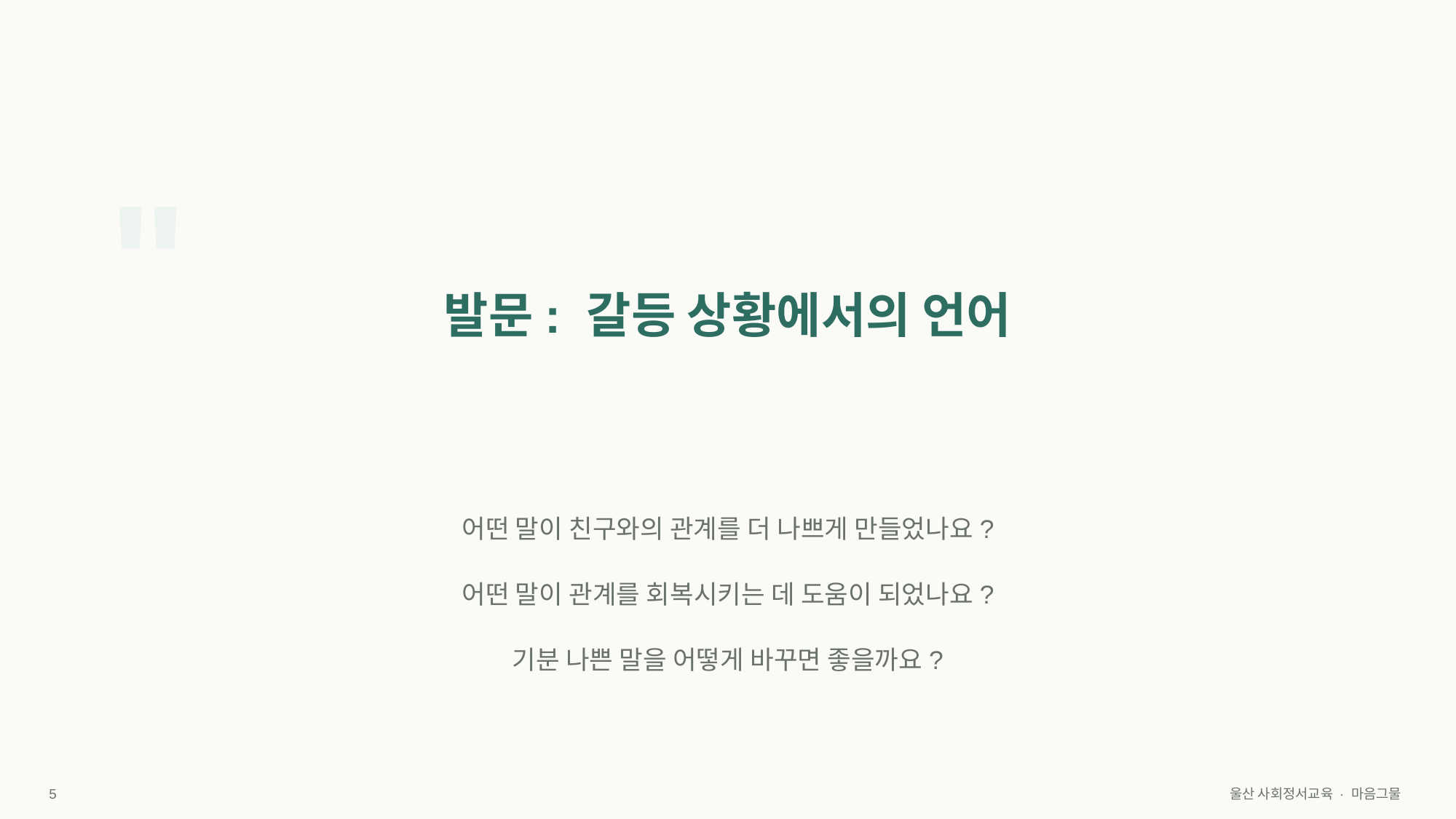

"
발문: 갈등 상황에서의 언어
어떤 말이 친구와의 관계를 더 나쁘게 만들었나요?
어떤 말이 관계를 회복시키는 데 도움이 되었나요?
기분 나쁜 말을 어떻게 바꾸면 좋을까요?
5
울산 사회정서교육 · 마음그물